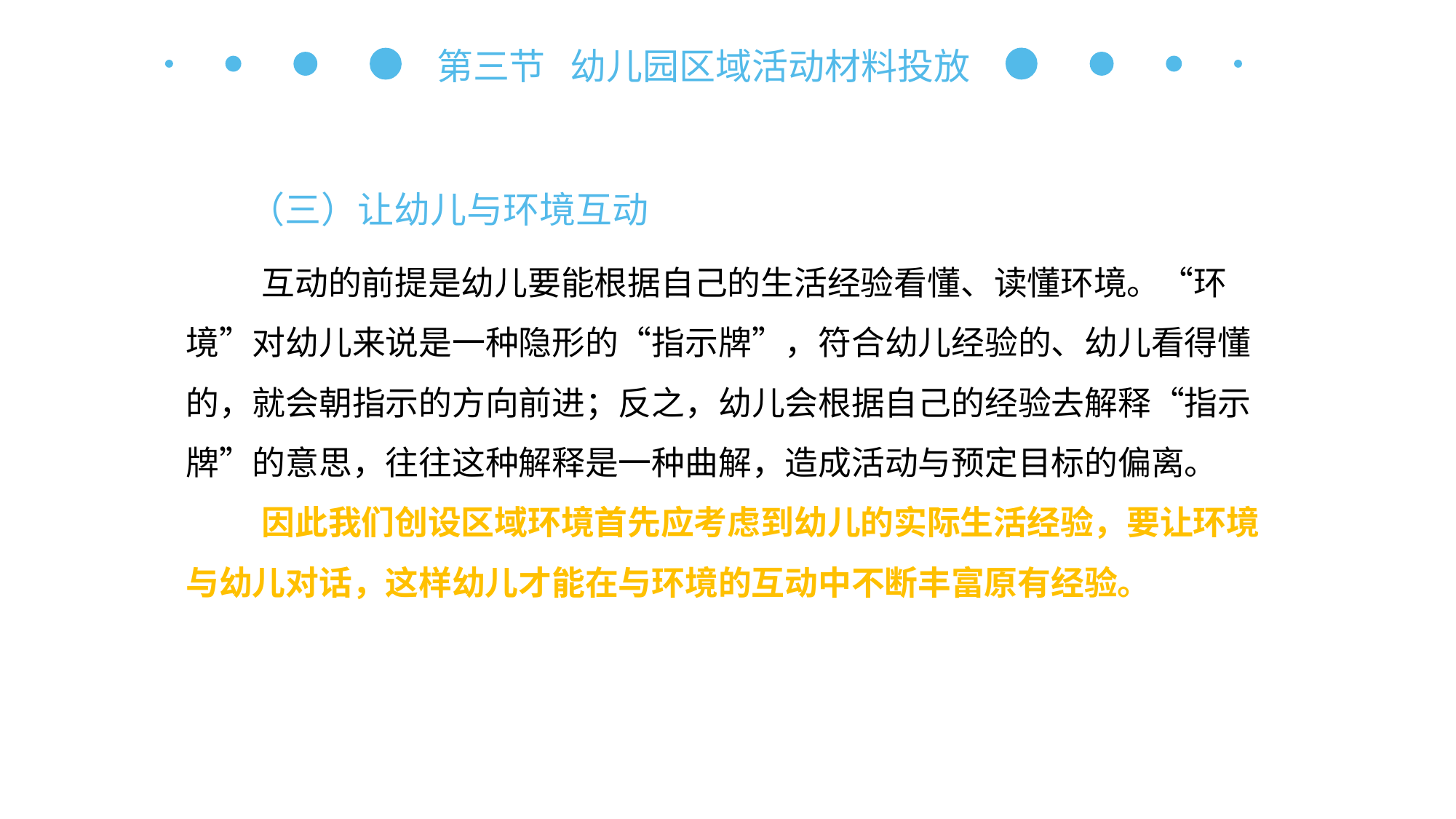

第三节   幼儿园区域活动材料投放

（三）让幼儿与环境互动
互动的前提是幼儿要能根据自己的生活经验看懂、读懂环境。“环境”对幼儿来说是一种隐形的“指示牌”，符合幼儿经验的、幼儿看得懂的，就会朝指示的方向前进；反之，幼儿会根据自己的经验去解释“指示牌”的意思，往往这种解释是一种曲解，造成活动与预定目标的偏离。
因此我们创设区域环境首先应考虑到幼儿的实际生活经验，要让环境与幼儿对话，这样幼儿才能在与环境的互动中不断丰富原有经验。